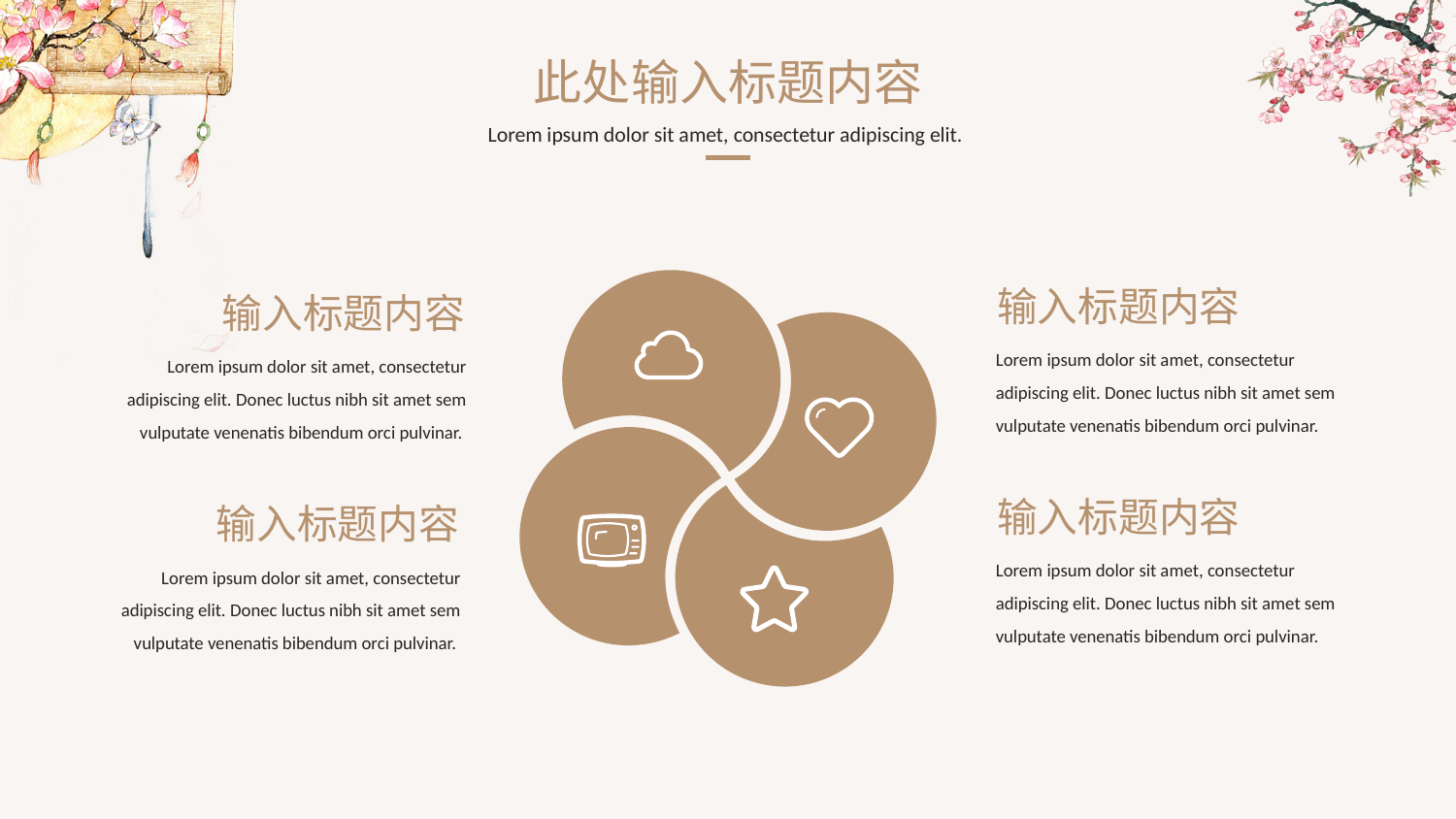

此处输入标题内容
Lorem ipsum dolor sit amet, consectetur adipiscing elit.

输入标题内容
输入标题内容
Lorem ipsum dolor sit amet, consectetur adipiscing elit. Donec luctus nibh sit amet sem vulputate venenatis bibendum orci pulvinar.

Lorem ipsum dolor sit amet, consectetur adipiscing elit. Donec luctus nibh sit amet sem vulputate venenatis bibendum orci pulvinar.

输入标题内容
输入标题内容

Lorem ipsum dolor sit amet, consectetur adipiscing elit. Donec luctus nibh sit amet sem vulputate venenatis bibendum orci pulvinar.
Lorem ipsum dolor sit amet, consectetur adipiscing elit. Donec luctus nibh sit amet sem vulputate venenatis bibendum orci pulvinar.